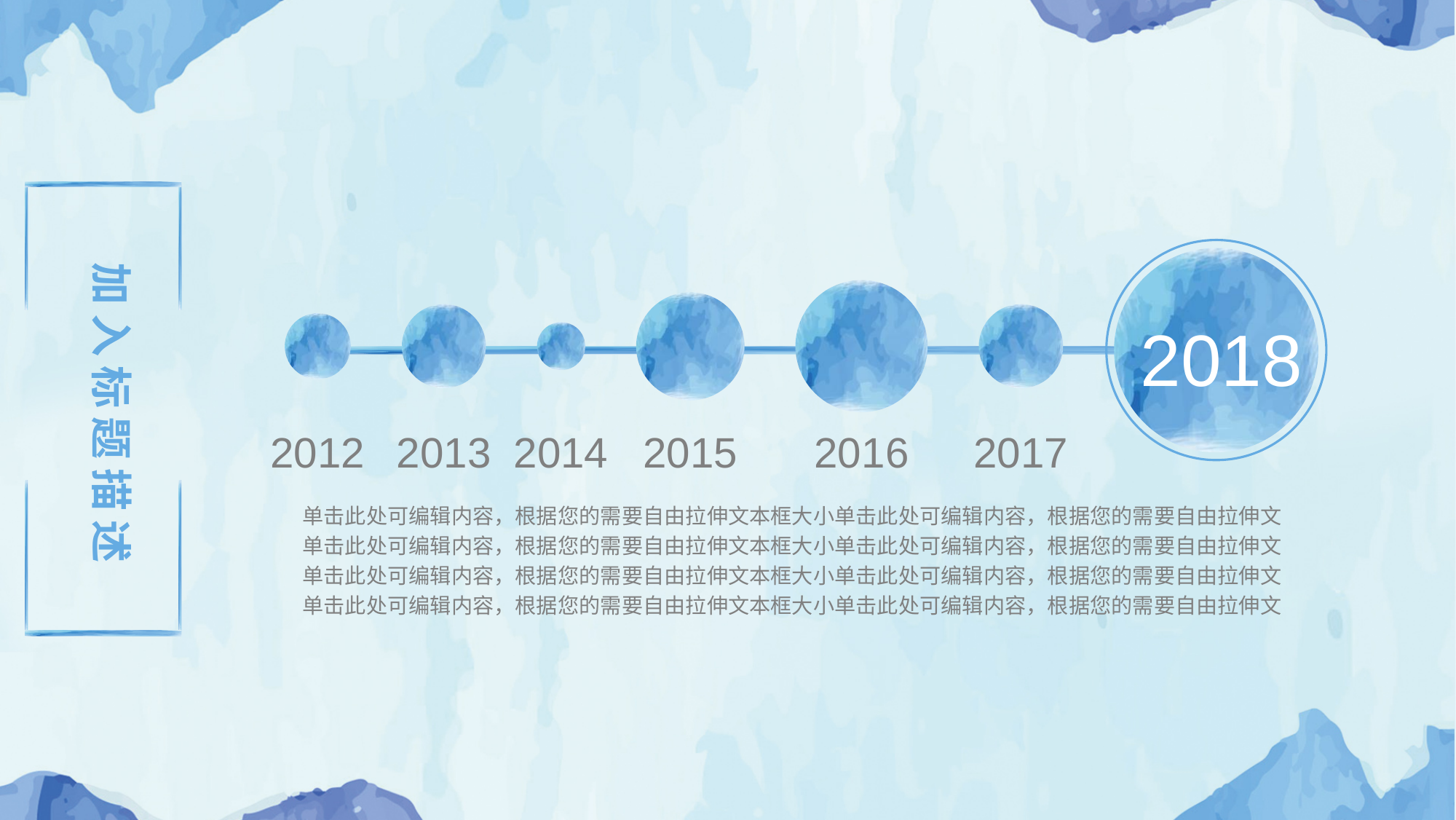

2018

2012
2013
2014
2015
2016
2017
单击此处可编辑内容，根据您的需要自由拉伸文本框大小单击此处可编辑内容，根据您的需要自由拉伸文
单击此处可编辑内容，根据您的需要自由拉伸文本框大小单击此处可编辑内容，根据您的需要自由拉伸文
单击此处可编辑内容，根据您的需要自由拉伸文本框大小单击此处可编辑内容，根据您的需要自由拉伸文
单击此处可编辑内容，根据您的需要自由拉伸文本框大小单击此处可编辑内容，根据您的需要自由拉伸文
加入标题描述